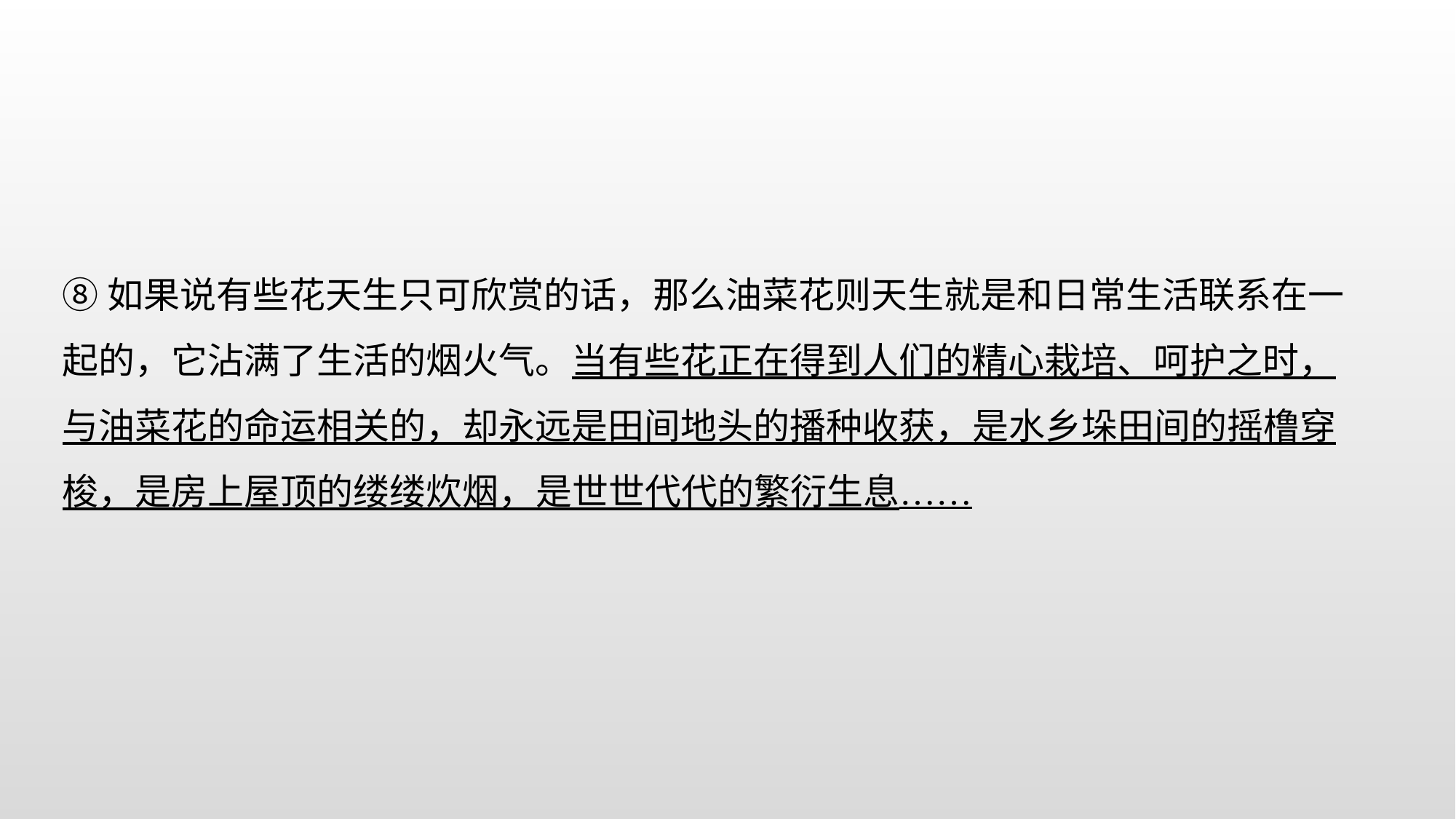

⑧如果说有些花天生只可欣赏的话，那么油菜花则天生就是和日常生活联系在一起的，它沾满了生活的烟火气。当有些花正在得到人们的精心栽培、呵护之时，与油菜花的命运相关的，却永远是田间地头的播种收获，是水乡垛田间的摇橹穿梭，是房上屋顶的缕缕炊烟，是世世代代的繁衍生息……